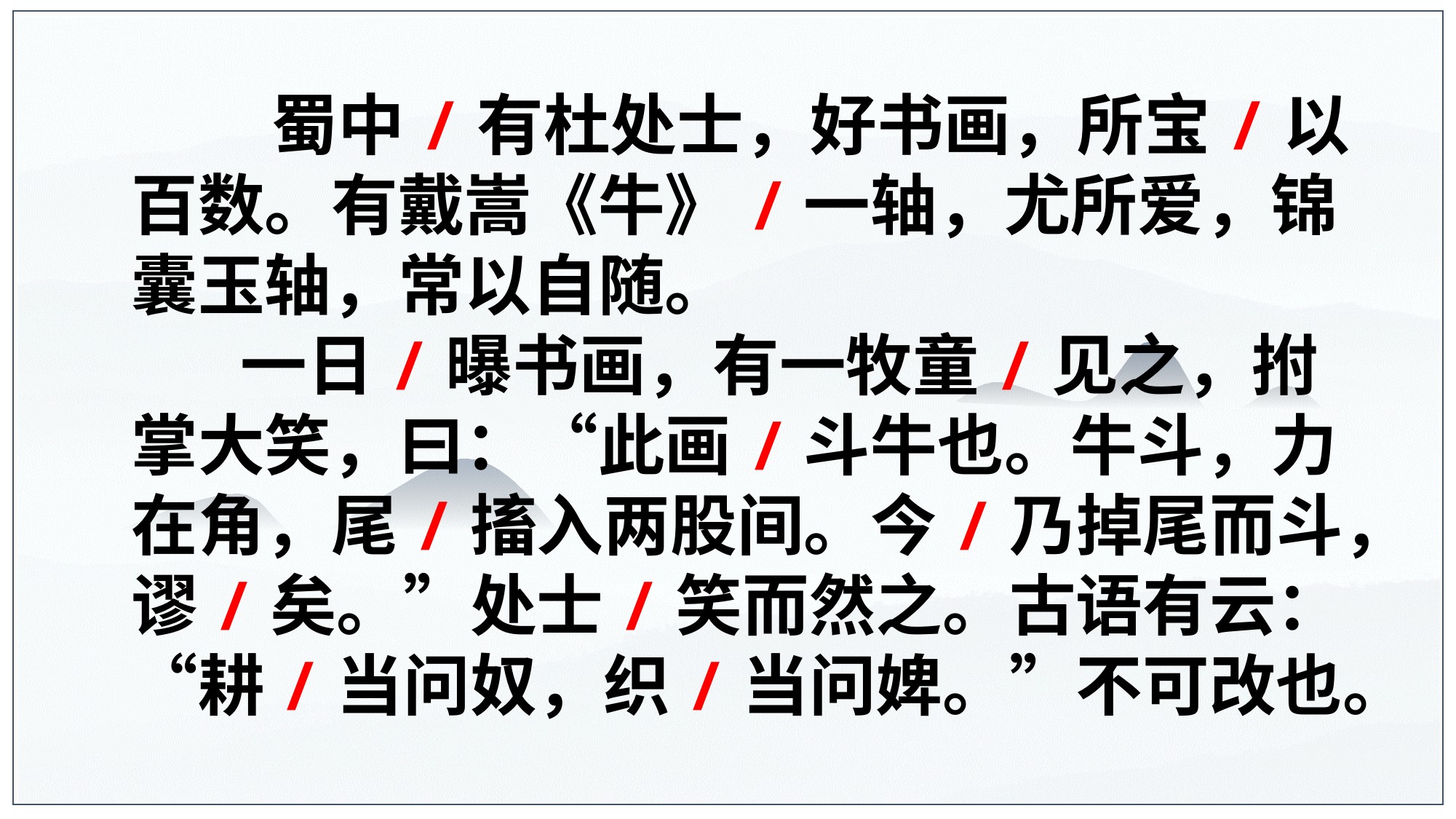

蜀中/有杜处士，好书画，所宝/以百数。有戴嵩《牛》/一轴，尤所爱，锦囊玉轴，常以自随。
	一日/曝书画，有一牧童/见之，拊掌大笑，曰：“此画/斗牛也。牛斗，力在角，尾/搐入两股间。今/乃掉尾而斗，谬/矣。”处士/笑而然之。古语有云：“耕/当问奴，织/当问婢。”不可改也。